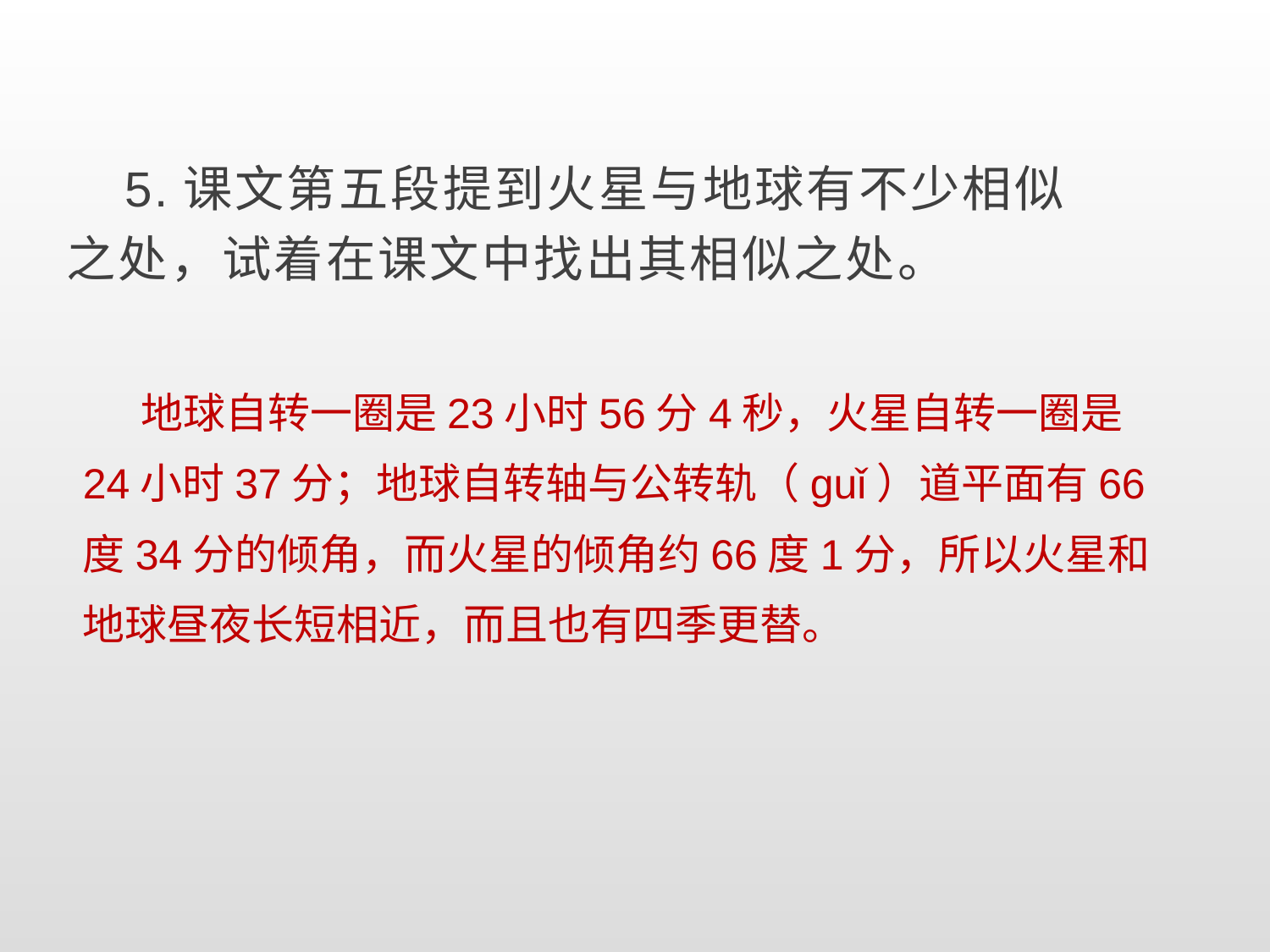

5.课文第五段提到火星与地球有不少相似之处，试着在课文中找出其相似之处。

     地球自转一圈是23小时56分4秒，火星自转一圈是24小时37分；地球自转轴与公转轨（ɡuǐ）道平面有66度34分的倾角，而火星的倾角约66度1分，所以火星和地球昼夜长短相近，而且也有四季更替。